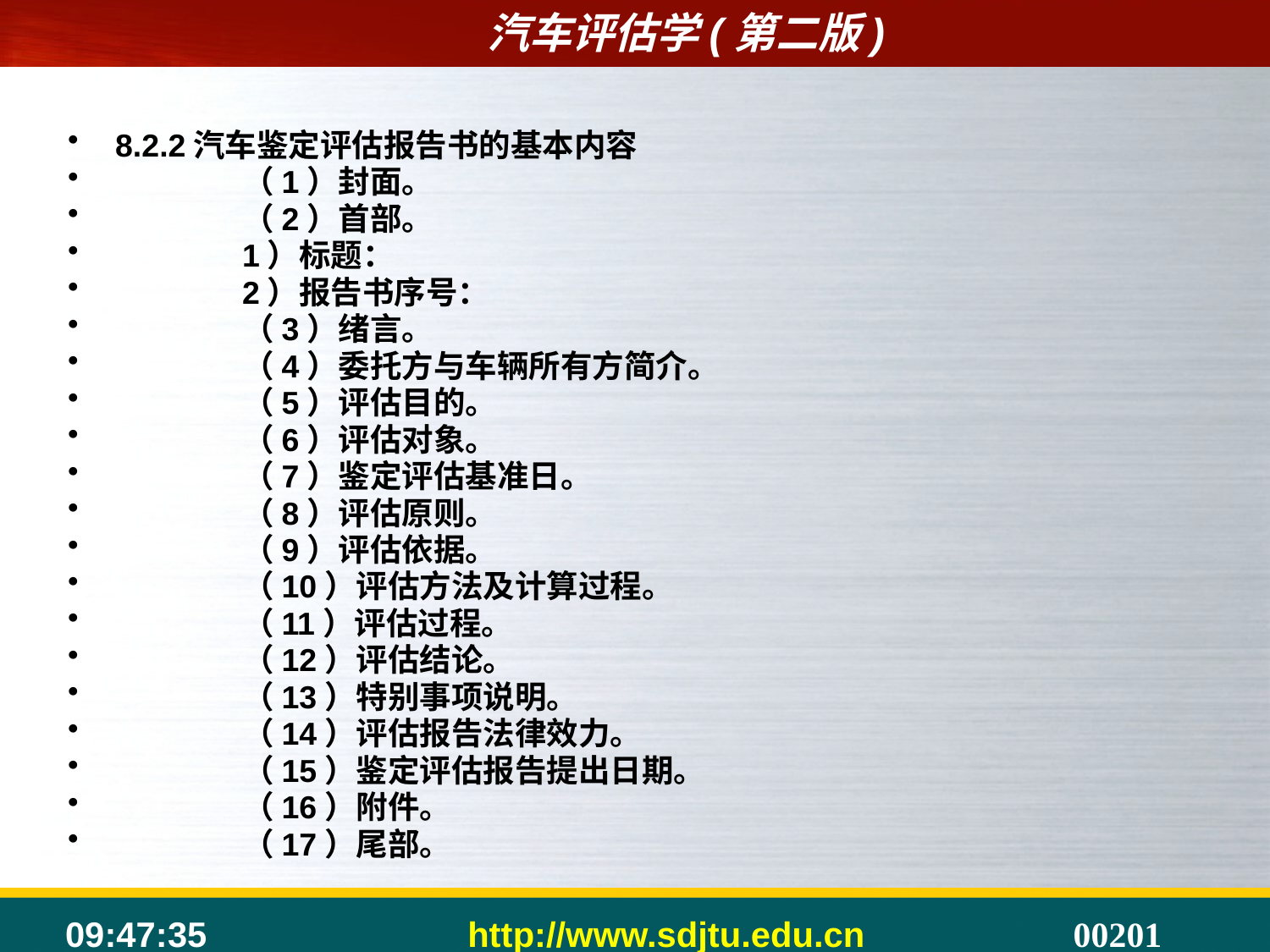

#
8.2.2汽车鉴定评估报告书的基本内容
	（1）封面。
	（2）首部。
	1）标题：
	2）报告书序号：
	（3）绪言。
	（4）委托方与车辆所有方简介。
	（5）评估目的。
	（6）评估对象。
	（7）鉴定评估基准日。
	（8）评估原则。
	（9）评估依据。
	（10）评估方法及计算过程。
	（11）评估过程。
	（12）评估结论。
	（13）特别事项说明。
	（14）评估报告法律效力。
	（15）鉴定评估报告提出日期。
	（16）附件。
	（17）尾部。